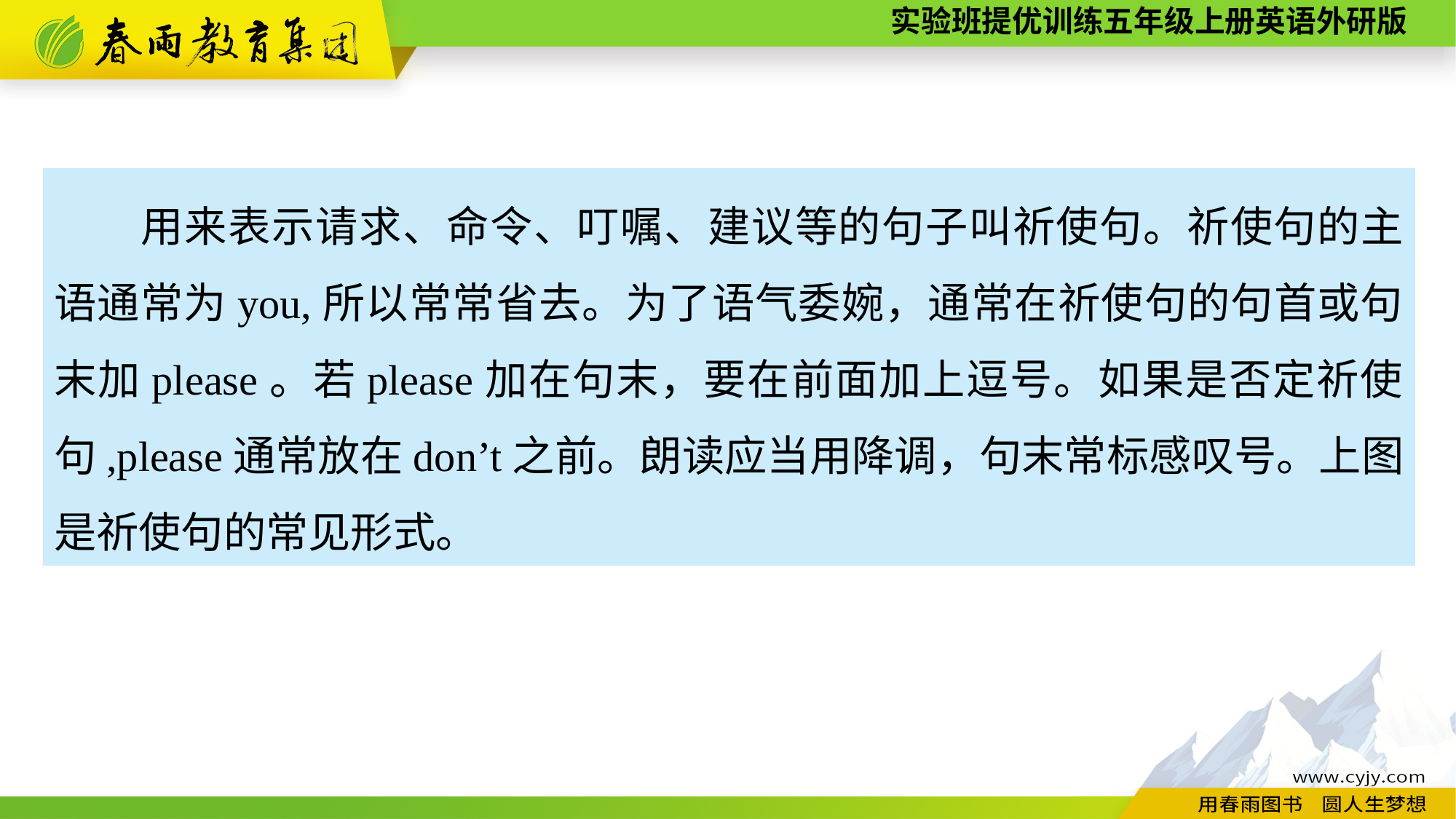

用来表示请求、命令、叮嘱、建议等的句子叫祈使句。祈使句的主语通常为you,所以常常省去。为了语气委婉，通常在祈使句的句首或句末加please。若please加在句末，要在前面加上逗号。如果是否定祈使句,please通常放在don’t之前。朗读应当用降调，句末常标感叹号。上图是祈使句的常见形式。